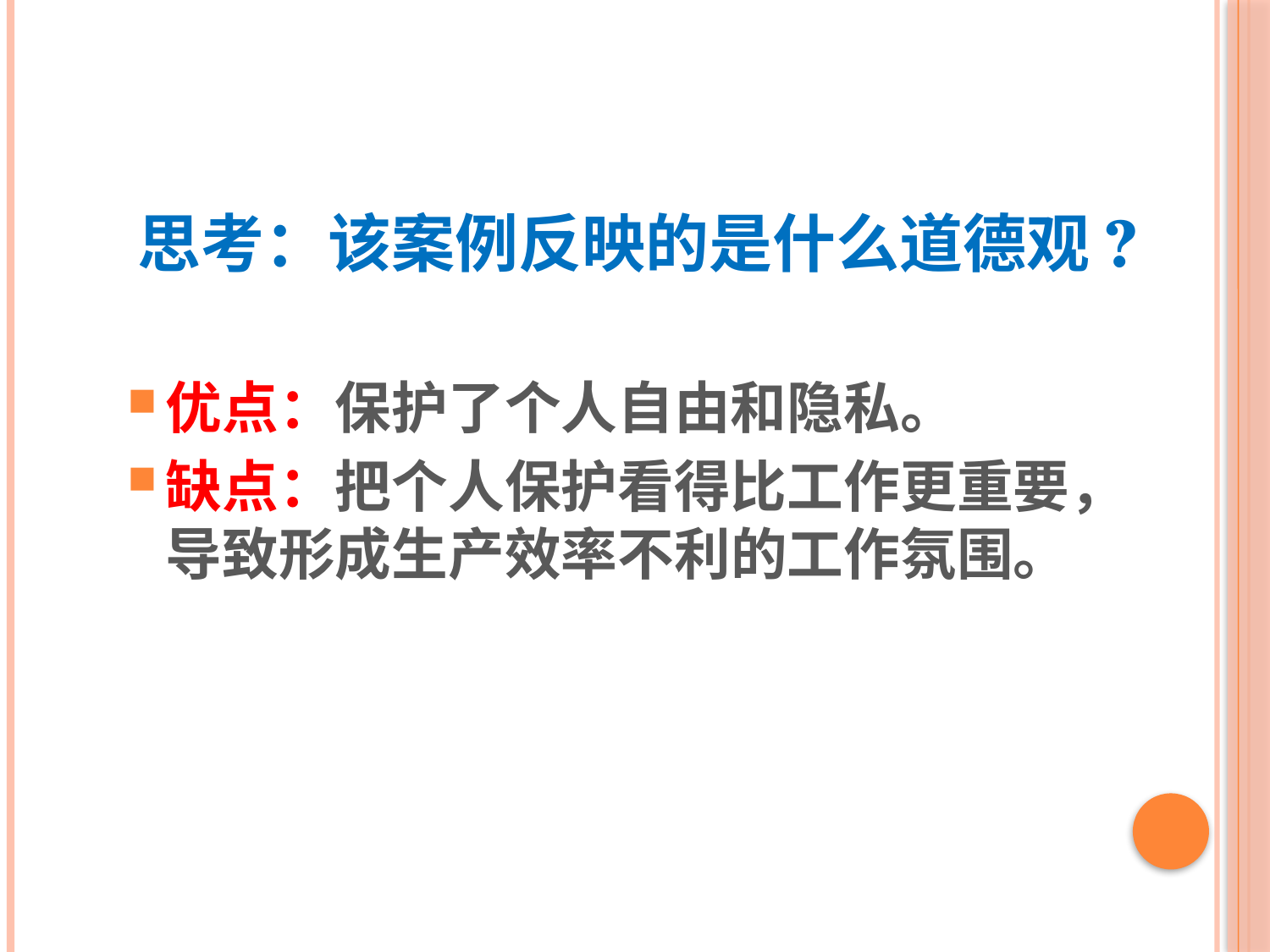

思考：该案例反映的是什么道德观?
优点：保护了个人自由和隐私。
缺点：把个人保护看得比工作更重要，导致形成生产效率不利的工作氛围。